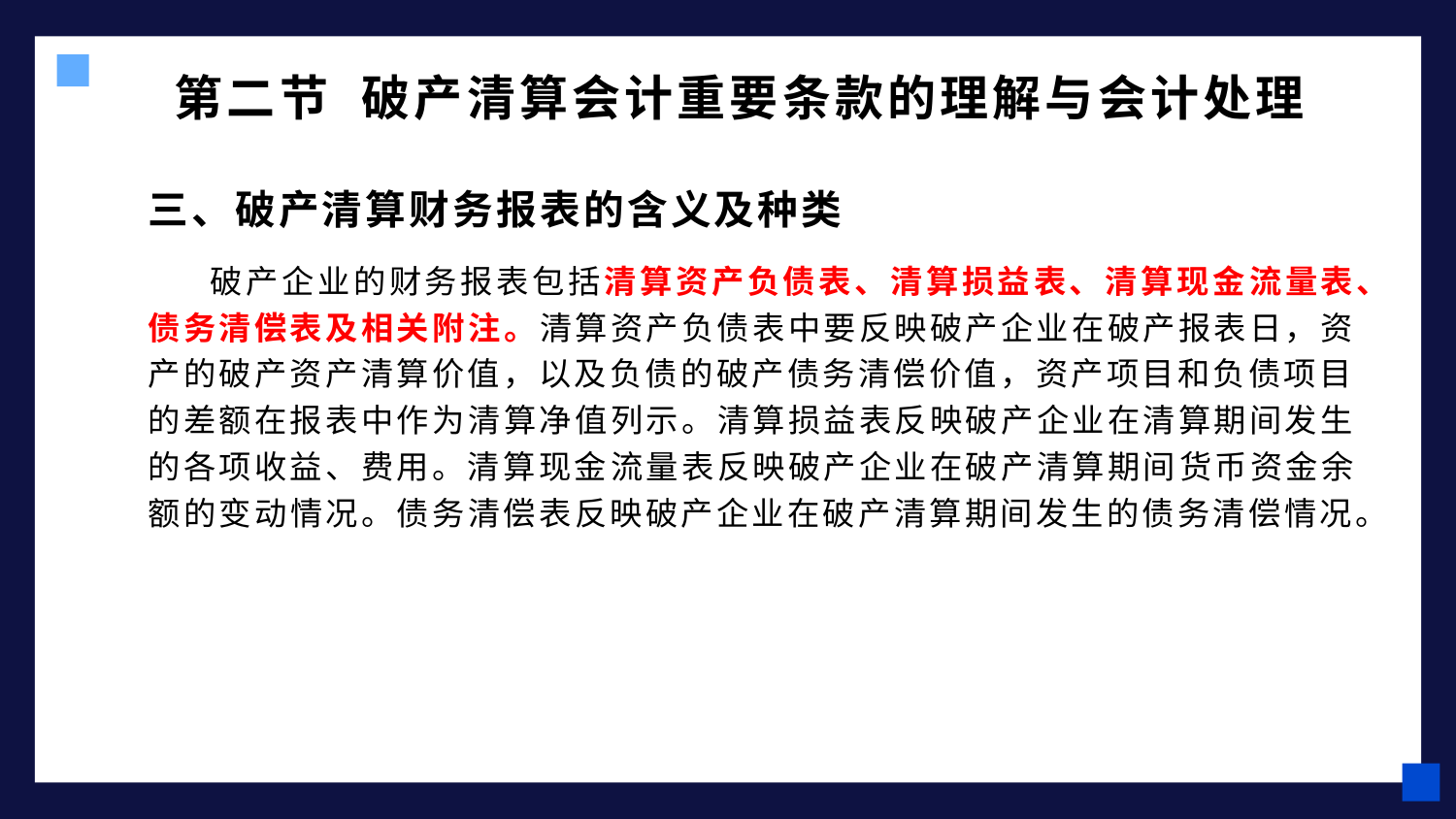

# 第二节  破产清算会计重要条款的理解与会计处理
三、破产清算财务报表的含义及种类
     破产企业的财务报表包括清算资产负债表、清算损益表、清算现金流量表、债务清偿表及相关附注。清算资产负债表中要反映破产企业在破产报表日，资产的破产资产清算价值，以及负债的破产债务清偿价值，资产项目和负债项目的差额在报表中作为清算净值列示。清算损益表反映破产企业在清算期间发生的各项收益、费用。清算现金流量表反映破产企业在破产清算期间货币资金余额的变动情况。债务清偿表反映破产企业在破产清算期间发生的债务清偿情况。